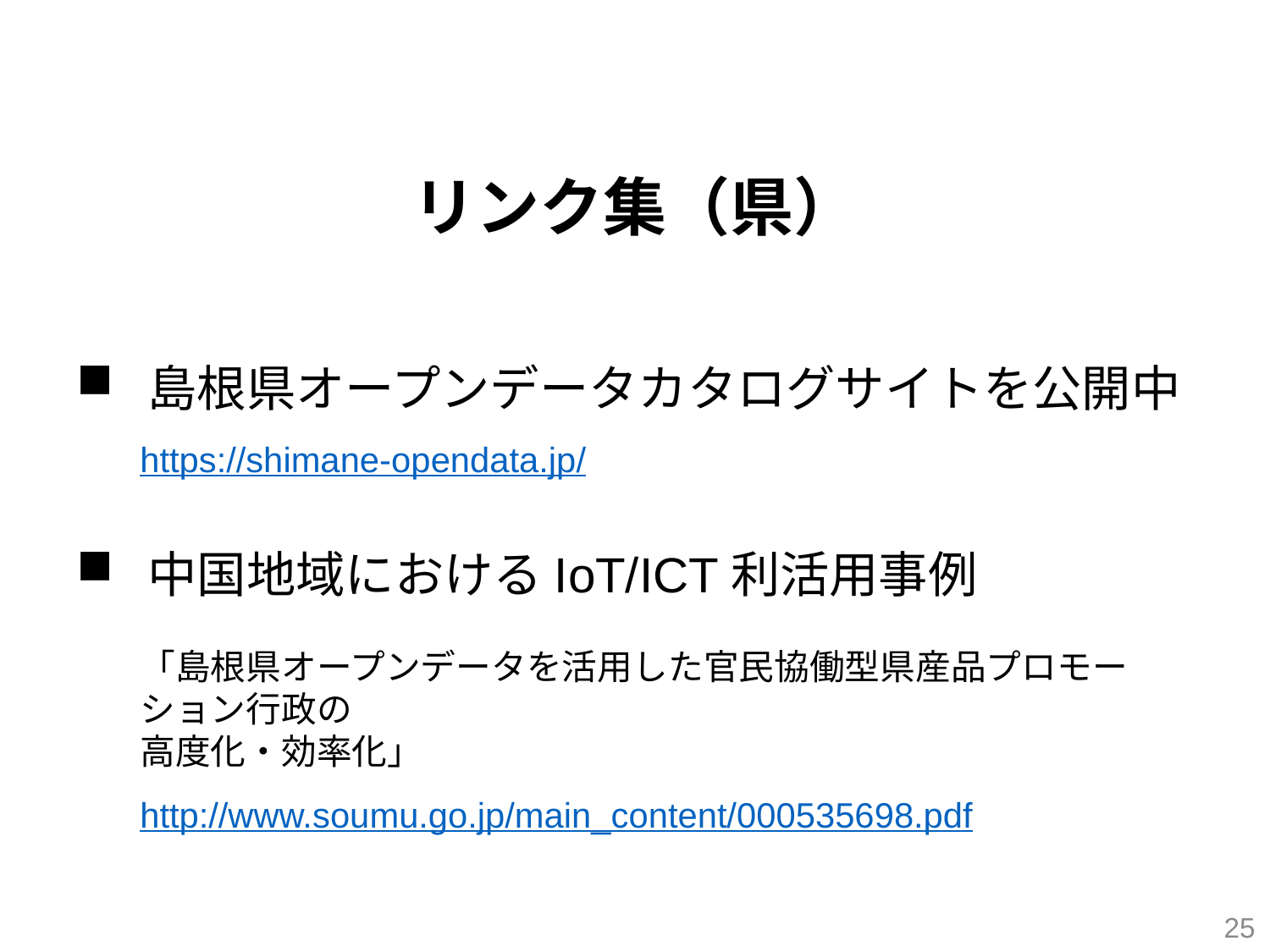

リンク集（県）
島根県オープンデータカタログサイトを公開中
https://shimane-opendata.jp/
中国地域におけるIoT/ICT利活用事例
「島根県オープンデータを活用した官民協働型県産品プロモーション行政の
高度化・効率化」
http://www.soumu.go.jp/main_content/000535698.pdf

25